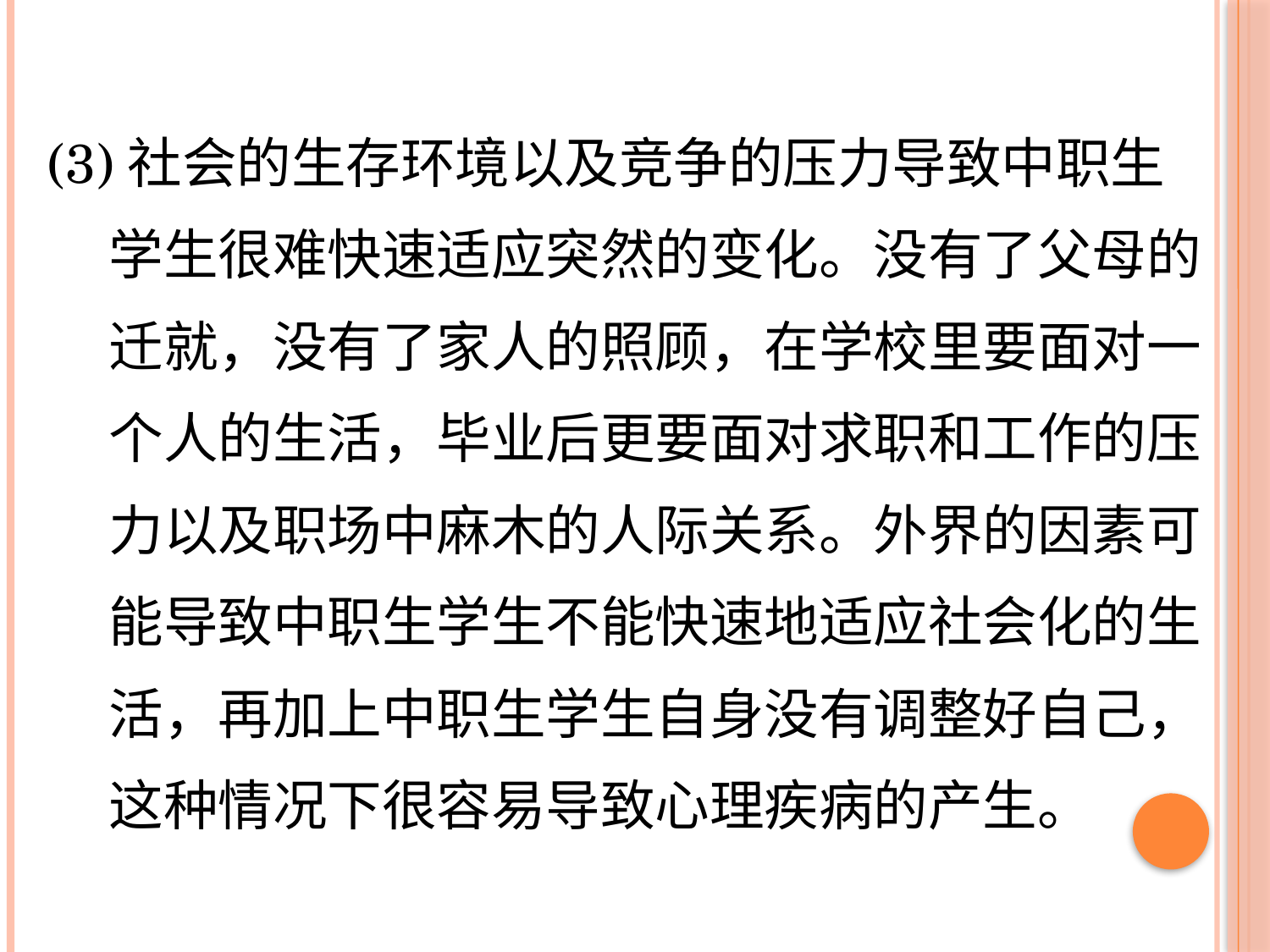

(3)社会的生存环境以及竞争的压力导致中职生学生很难快速适应突然的变化。没有了父母的迁就，没有了家人的照顾，在学校里要面对一个人的生活，毕业后更要面对求职和工作的压力以及职场中麻木的人际关系。外界的因素可能导致中职生学生不能快速地适应社会化的生活，再加上中职生学生自身没有调整好自己，这种情况下很容易导致心理疾病的产生。